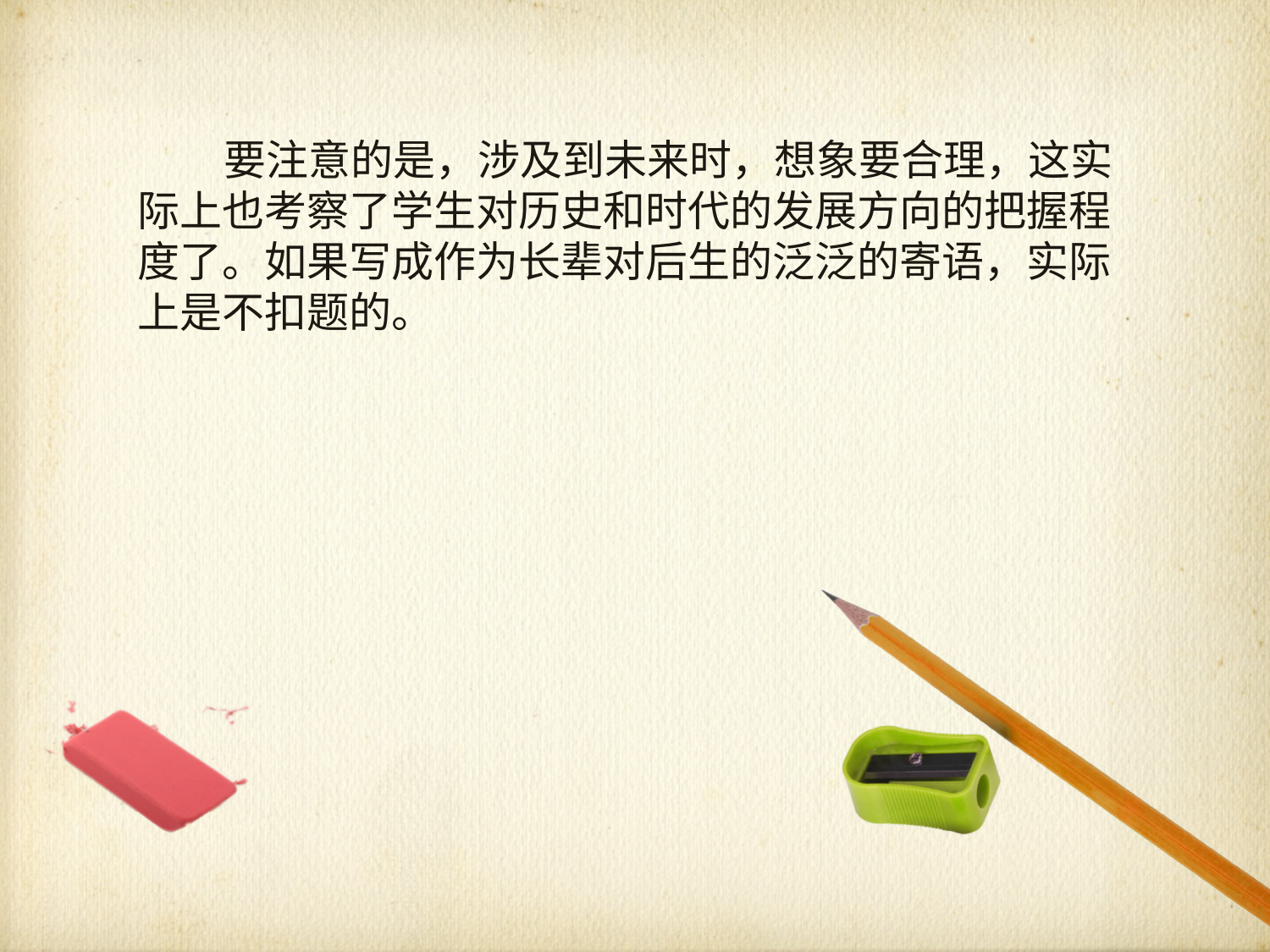

要注意的是，涉及到未来时，想象要合理，这实际上也考察了学生对历史和时代的发展方向的把握程度了。如果写成作为长辈对后生的泛泛的寄语，实际上是不扣题的。